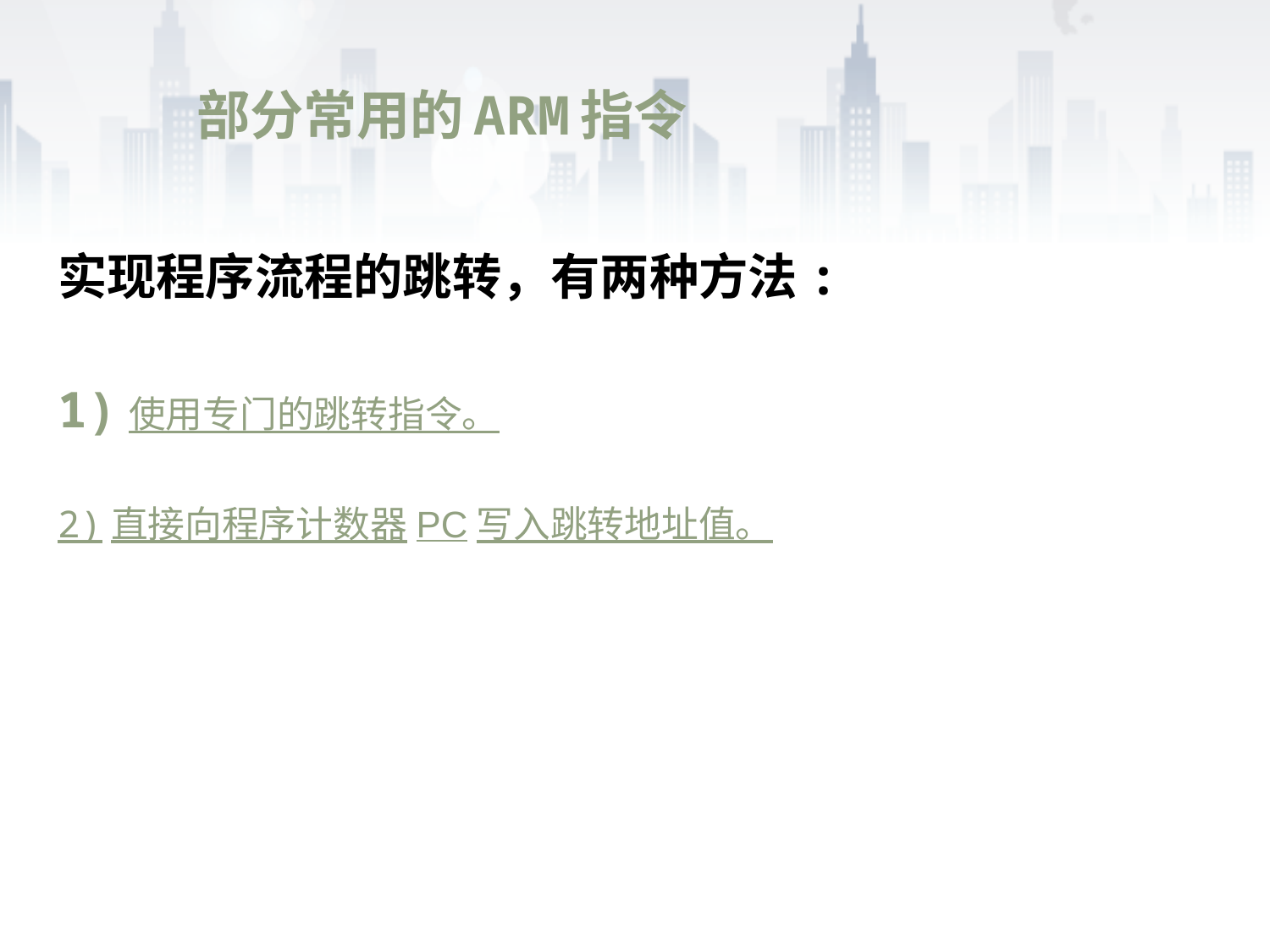

# 部分常用的ARM指令
实现程序流程的跳转，有两种方法:

1)使用专门的跳转指令。

2)直接向程序计数器PC写入跳转地址值。